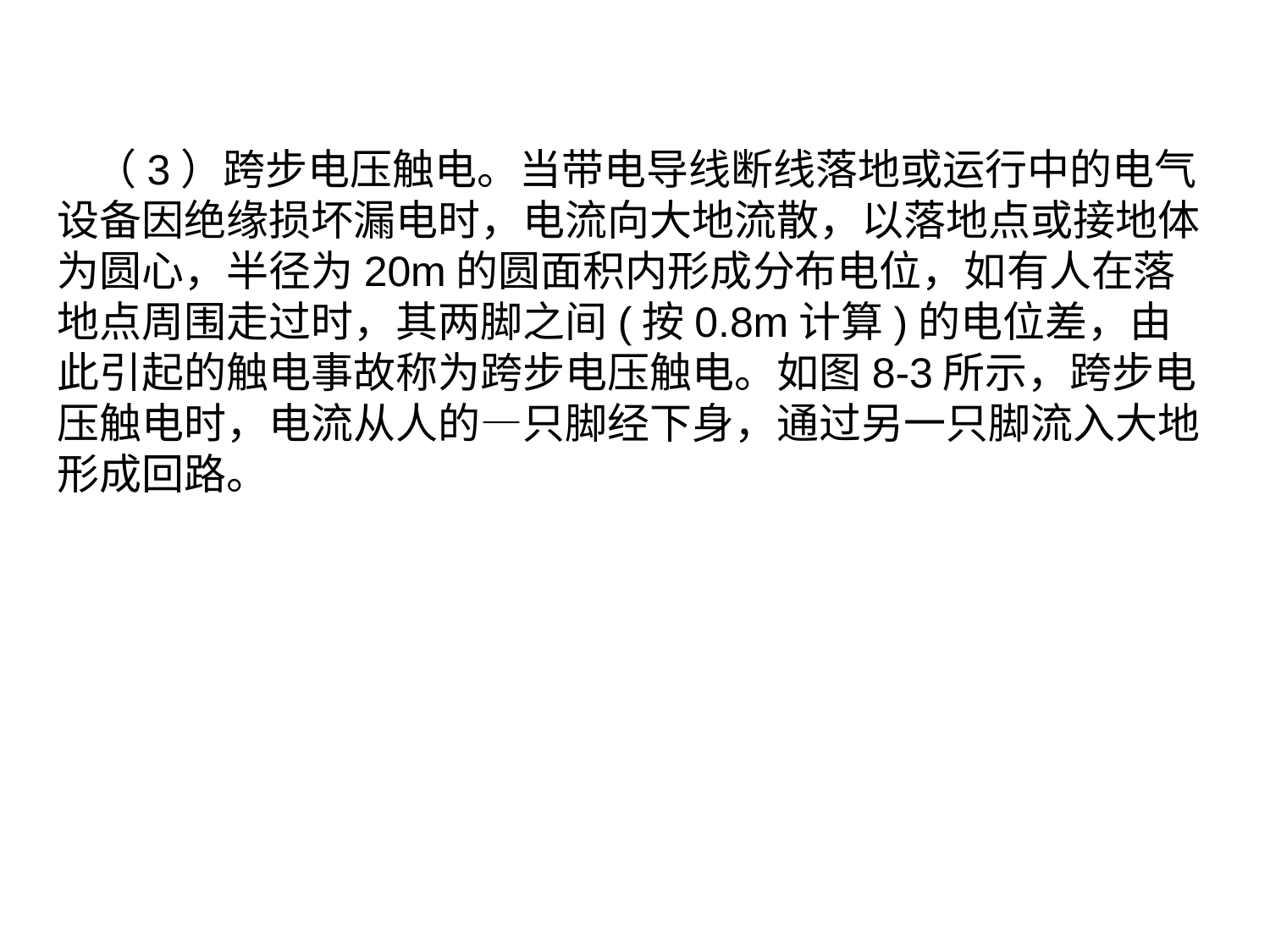

（3）跨步电压触电。当带电导线断线落地或运行中的电气设备因绝缘损坏漏电时，电流向大地流散，以落地点或接地体为圆心，半径为20m的圆面积内形成分布电位，如有人在落地点周围走过时，其两脚之间(按0.8m计算)的电位差，由此引起的触电事故称为跨步电压触电。如图8-3所示，跨步电压触电时，电流从人的—只脚经下身，通过另一只脚流入大地形成回路。